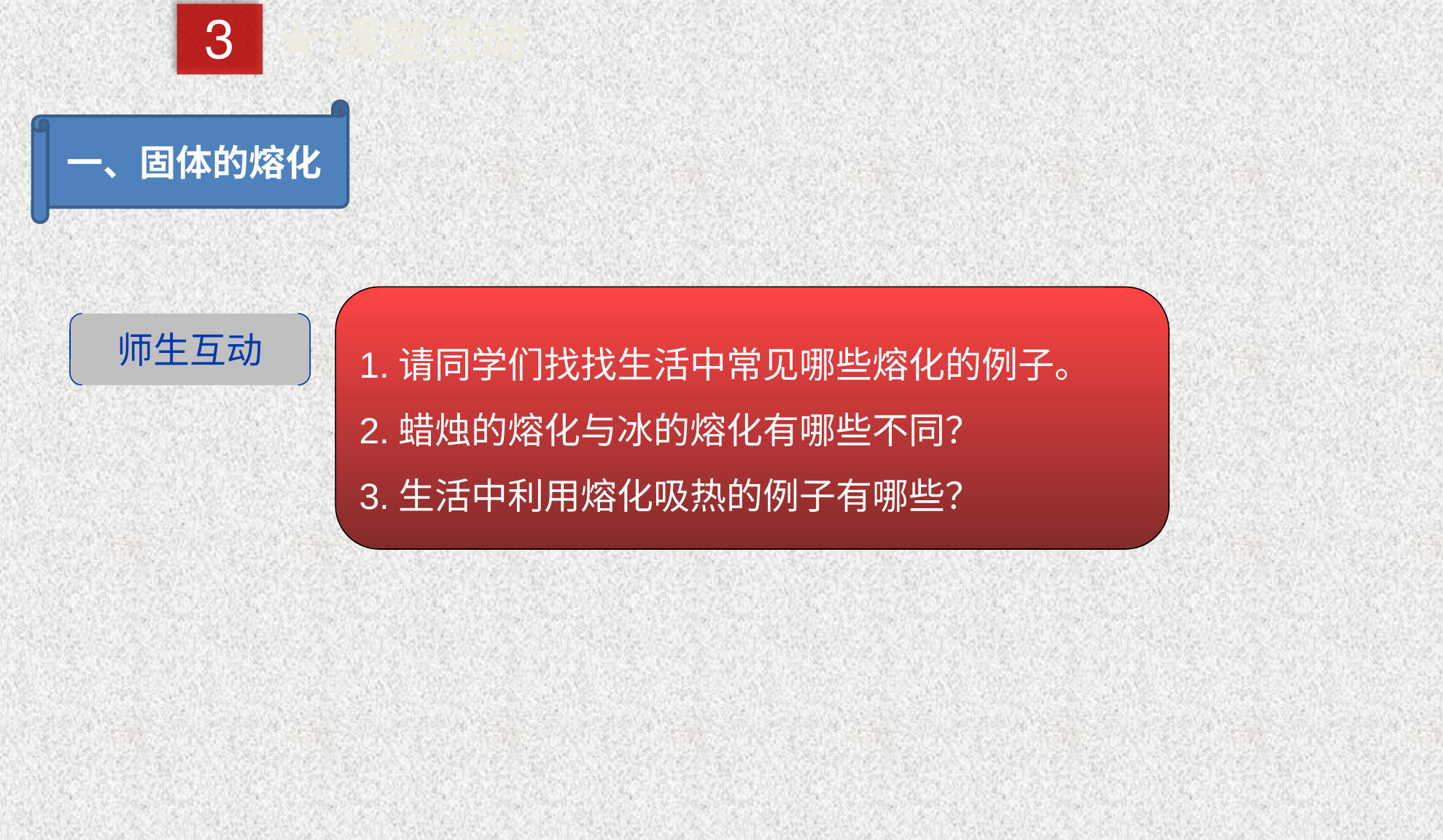

3
★课堂活动
一、固体的熔化
1.请同学们找找生活中常见哪些熔化的例子。
2.蜡烛的熔化与冰的熔化有哪些不同？
3.生活中利用熔化吸热的例子有哪些？
师生互动